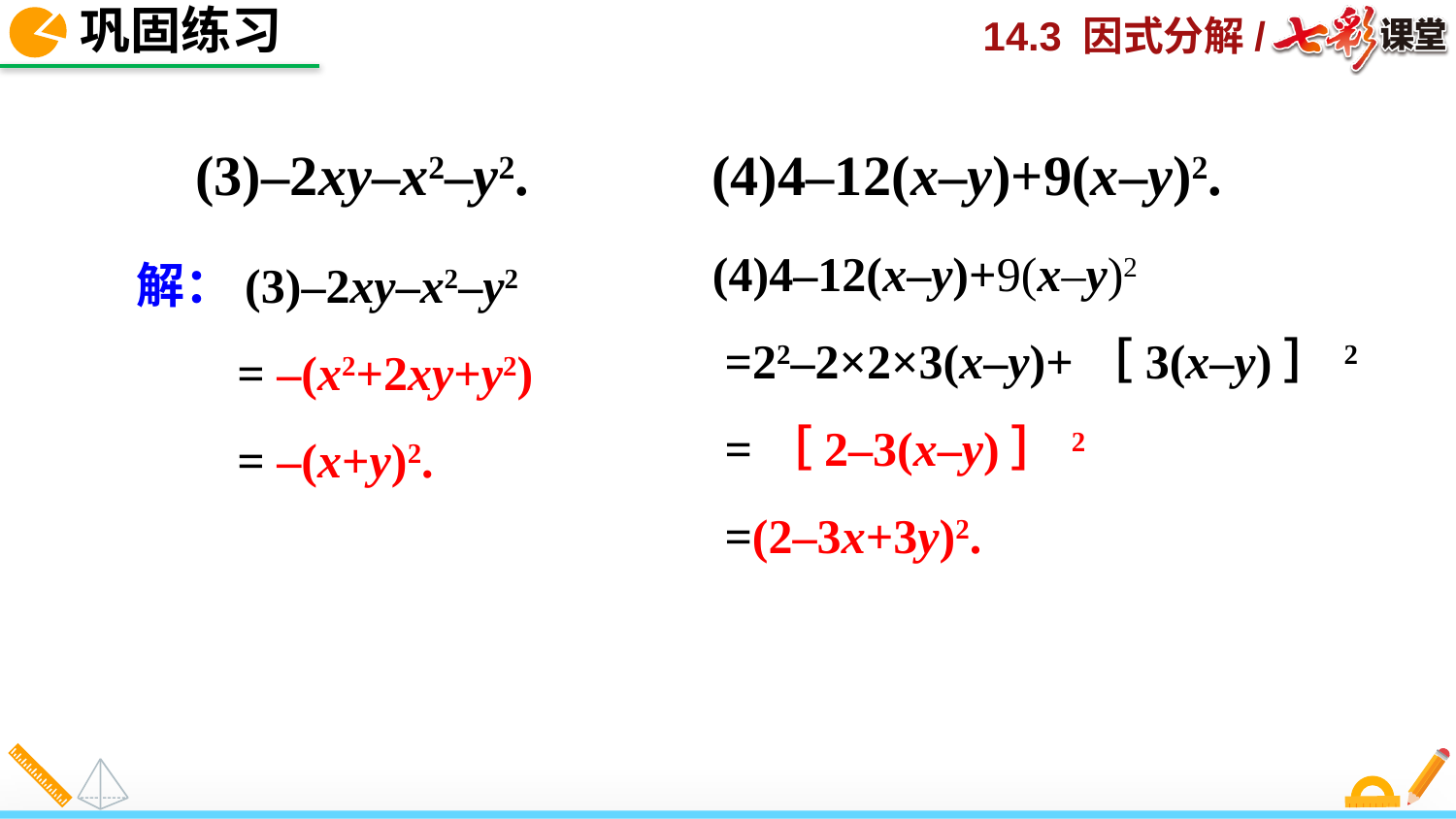

巩固练习

(3)–2xy–x2–y2.             (4)4–12(x–y)+9(x–y)2.
(4)4–12(x–y)+9(x–y)2
 =22–2×2×3(x–y)+［3(x–y)］2
 =［2–3(x–y)］2
 =(2–3x+3y)2.
   解：(3)–2xy–x2–y2
            = –(x2+2xy+y2)
            = –(x+y)2.